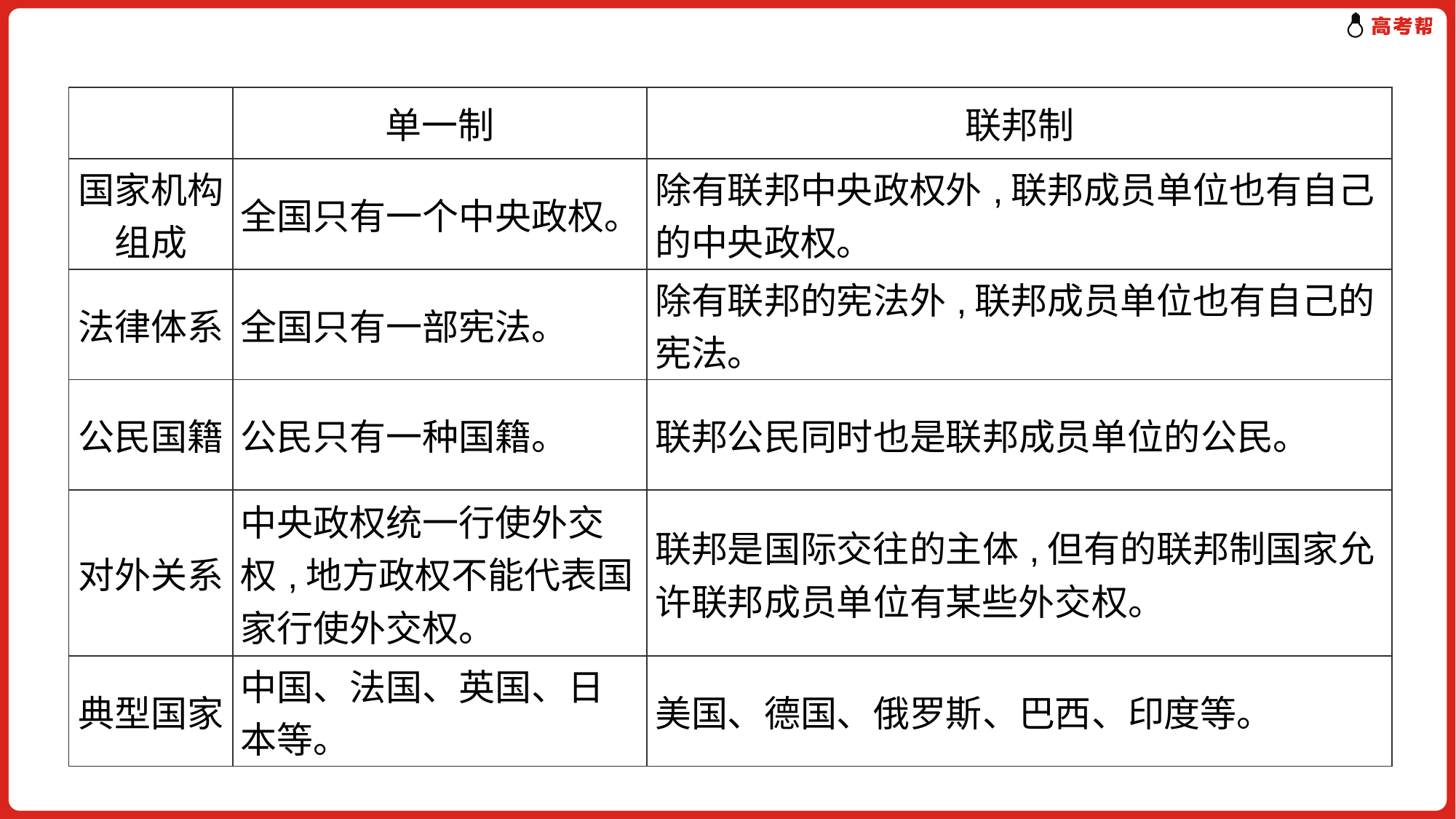

|  | 单一制 | 联邦制 |
| --- | --- | --- |
| 国家机构组成 | 全国只有一个中央政权。 | 除有联邦中央政权外,联邦成员单位也有自己的中央政权。 |
| 法律体系 | 全国只有一部宪法。 | 除有联邦的宪法外,联邦成员单位也有自己的宪法。 |
| 公民国籍 | 公民只有一种国籍。 | 联邦公民同时也是联邦成员单位的公民。 |
| 对外关系 | 中央政权统一行使外交权,地方政权不能代表国家行使外交权。 | 联邦是国际交往的主体,但有的联邦制国家允许联邦成员单位有某些外交权。 |
| 典型国家 | 中国、法国、英国、日本等。 | 美国、德国、俄罗斯、巴西、印度等。 |